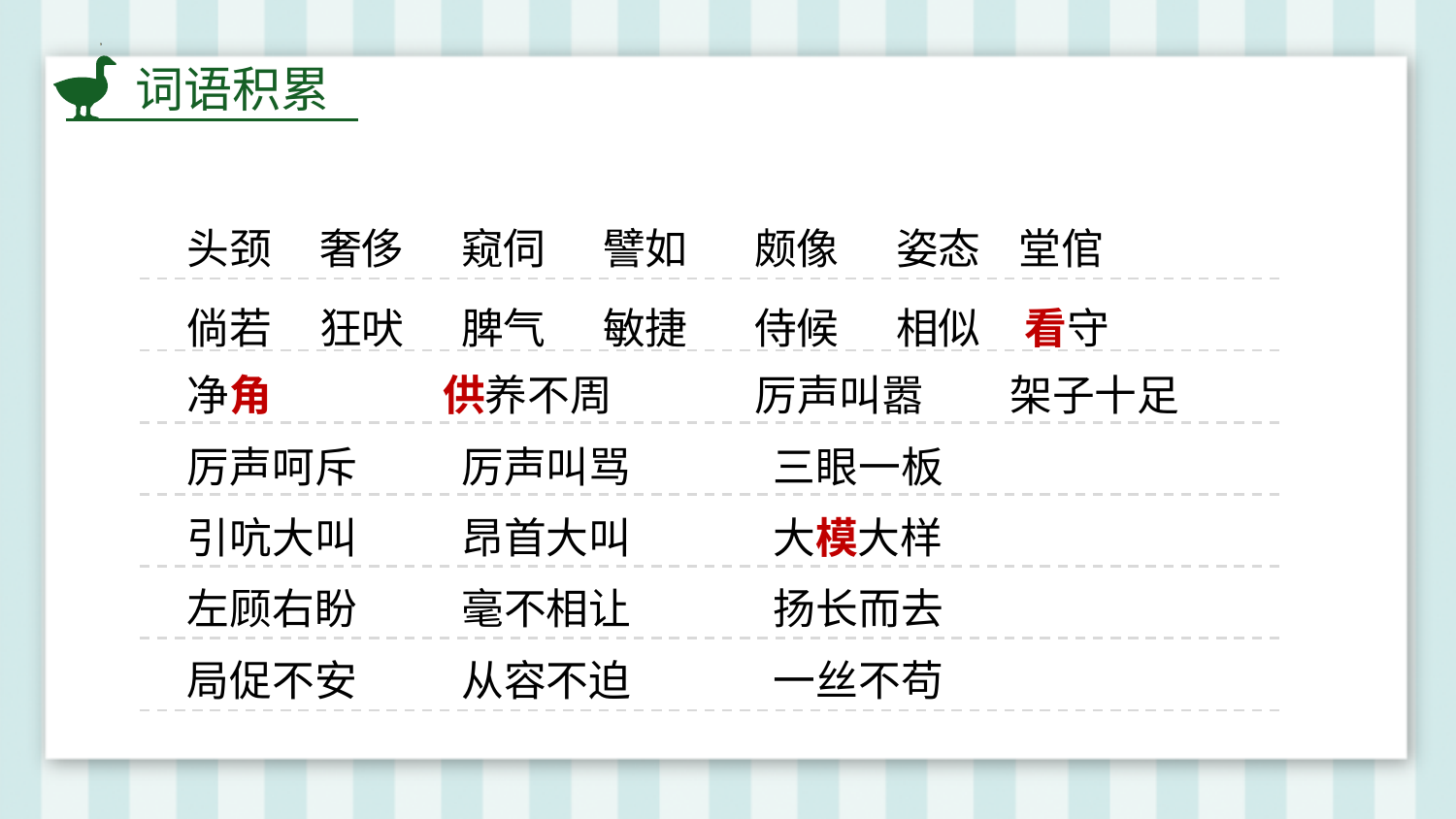

词语积累

头颈     奢侈      窥伺      譬如       颇像      姿态    堂倌
倘若     狂吠      脾气      敏捷       侍候      相似    看守
净角                  供养不周               厉声叫嚣         架子十足
厉声呵斥           厉声叫骂               三眼一板
引吭大叫           昂首大叫               大模大样
左顾右盼           毫不相让               扬长而去
局促不安           从容不迫               一丝不苟